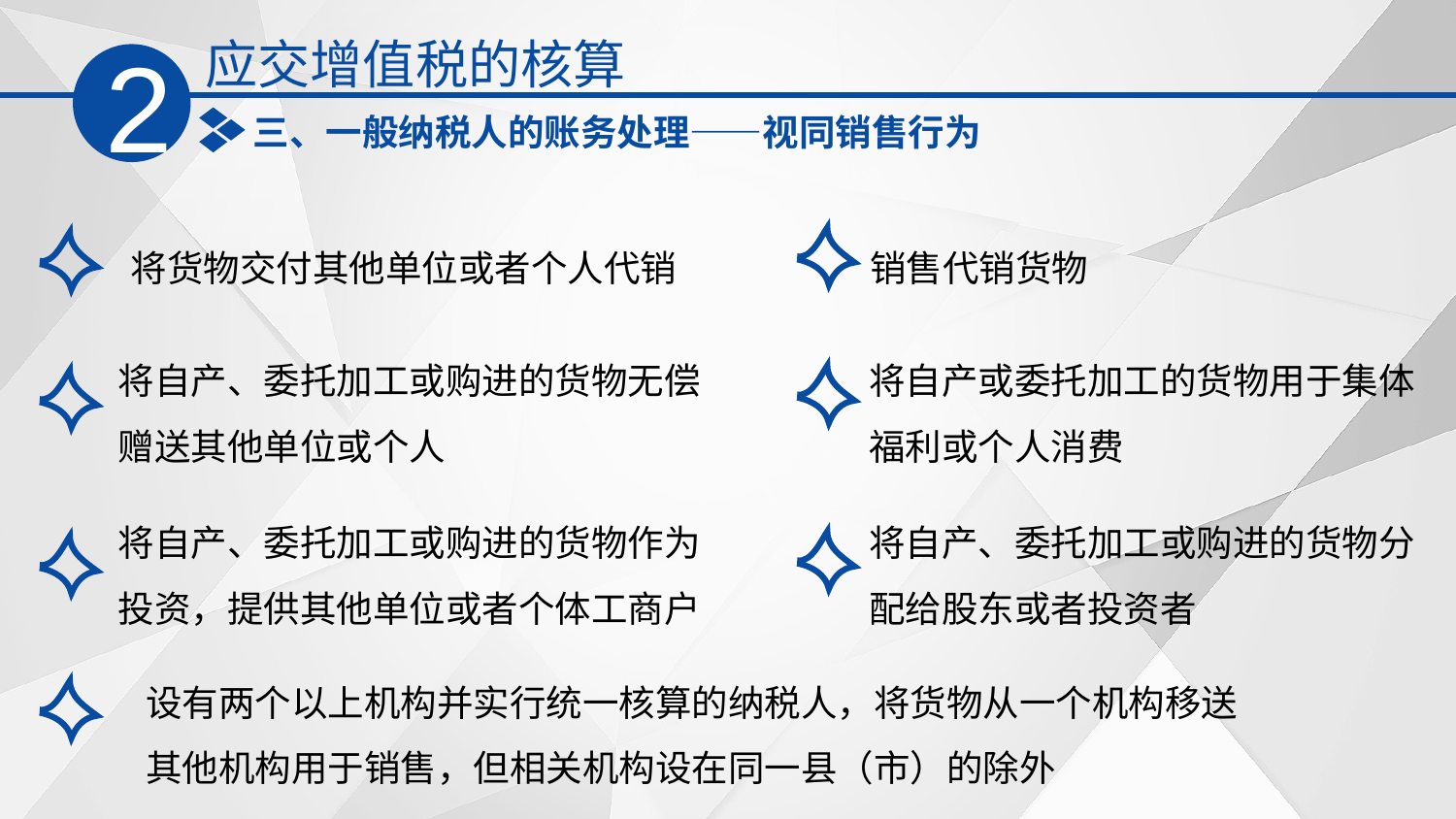

应交增值税的核算
2

三、一般纳税人的账务处理——视同销售行为

将货物交付其他单位或者个人代销
销售代销货物

将自产、委托加工或购进的货物无偿赠送其他单位或个人
将自产或委托加工的货物用于集体福利或个人消费

将自产、委托加工或购进的货物作为投资，提供其他单位或者个体工商户
将自产、委托加工或购进的货物分配给股东或者投资者

设有两个以上机构并实行统一核算的纳税人，将货物从一个机构移送其他机构用于销售，但相关机构设在同一县（市）的除外